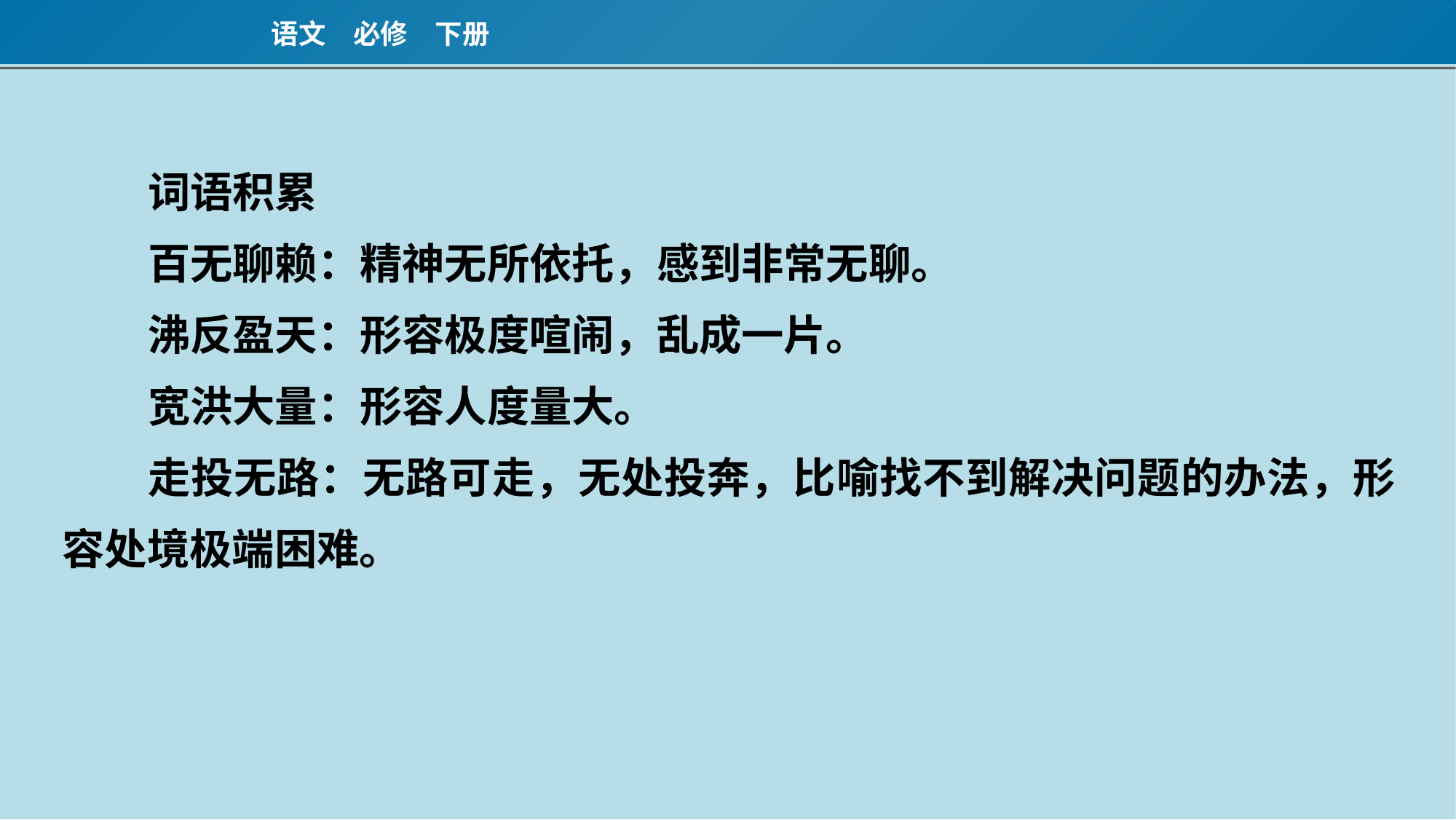

词语积累
百无聊赖：精神无所依托，感到非常无聊。
沸反盈天：形容极度喧闹，乱成一片。
宽洪大量：形容人度量大。
走投无路：无路可走，无处投奔，比喻找不到解决问题的办法，形容处境极端困难。